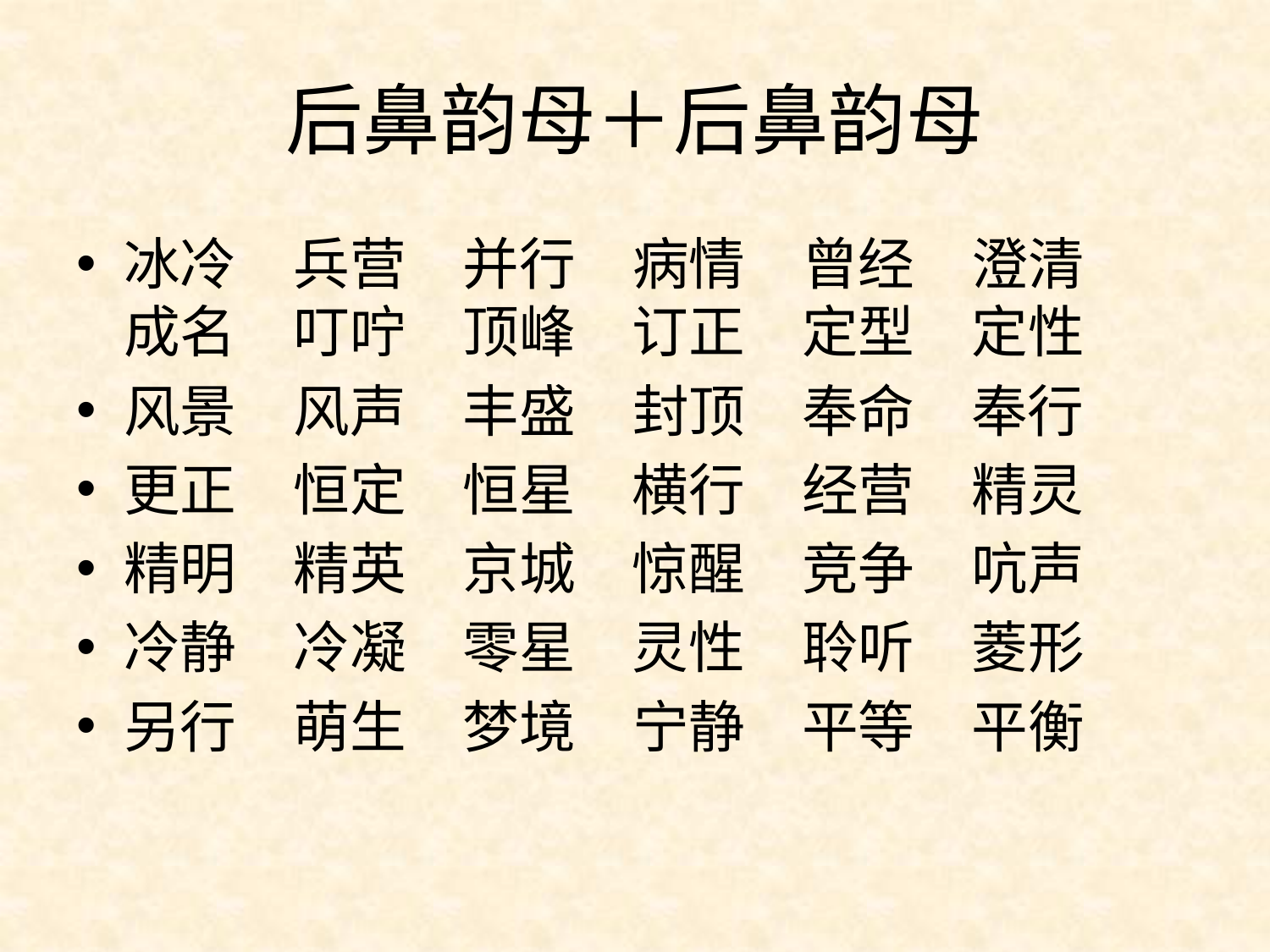

后鼻韵母＋后鼻韵母
冰冷　兵营　并行　病情　曾经　澄清　成名　叮咛　顶峰　订正　定型　定性
风景　风声　丰盛　封顶　奉命　奉行
更正　恒定　恒星　横行　经营　精灵
精明　精英　京城　惊醒　竞争　吭声
冷静　冷凝　零星　灵性　聆听　菱形
另行　萌生　梦境　宁静　平等　平衡